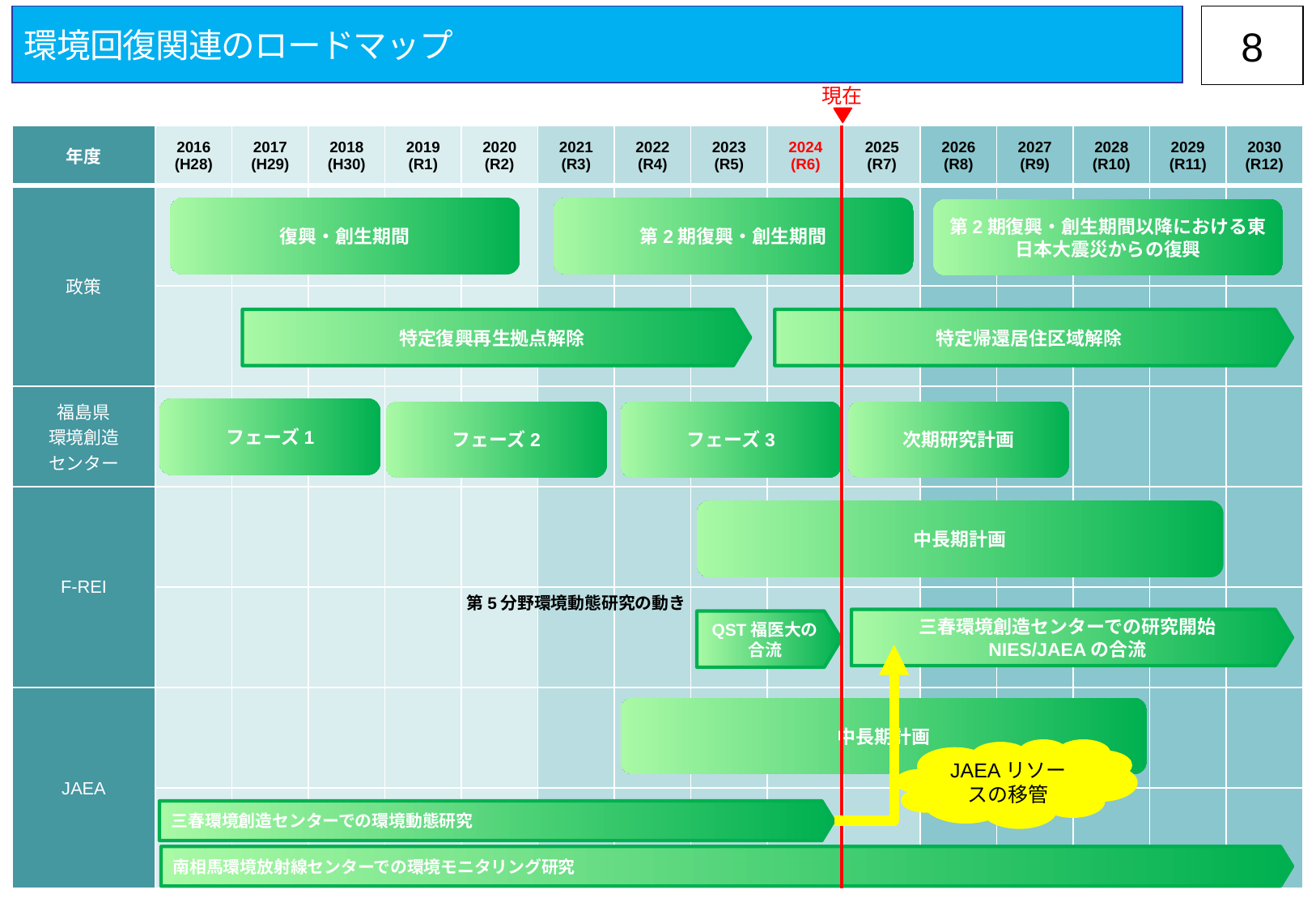

環境回復関連のロードマップ
8
現在

| 年度 | 2016 (H28) | 2017 (H29) | 2018 (H30) | 2019 (R1) | 2020 (R2) | 2021 (R3) | 2022 (R4) | 2023 (R5) | 2024 (R6) | 2025 (R7) | 2026 (R8) | 2027 (R9) | 2028 (R10) | 2029 (R11) | 2030 (R12) |
| --- | --- | --- | --- | --- | --- | --- | --- | --- | --- | --- | --- | --- | --- | --- | --- |
| 政策 |  |  |  |  |  |  |  |  |  |  |  |  |  |  |  |
|  |  |  |  |  |  |  |  |  |  |  |  |  |  |  |  |
| 福島県 環境創造 センター |  |  |  |  |  |  |  |  |  |  |  |  |  |  |  |
| F-REI |  |  |  |  |  |  |  |  |  |  |  |  |  |  |  |
|  |  |  |  |  |  |  |  |  |  |  |  |  |  |  |  |
| JAEA |  |  |  |  |  |  |  |  |  |  |  |  |  |  |  |
|  |  |  |  |  |  |  |  |  |  |  |  |  |  |  |  |
復興・創生期間
第2期復興・創生期間
第2期復興・創生期間以降における東日本大震災からの復興
特定復興再生拠点解除
特定帰還居住区域解除
フェーズ1
フェーズ2
フェーズ3
次期研究計画
中長期計画
三春環境創造センターでの研究開始
NIES/JAEAの合流
QST福医大の
合流
中長期計画
三春環境創造センターでの環境動態研究
南相馬環境放射線センターでの環境モニタリング研究
第5分野環境動態研究の動き
JAEAリソースの移管